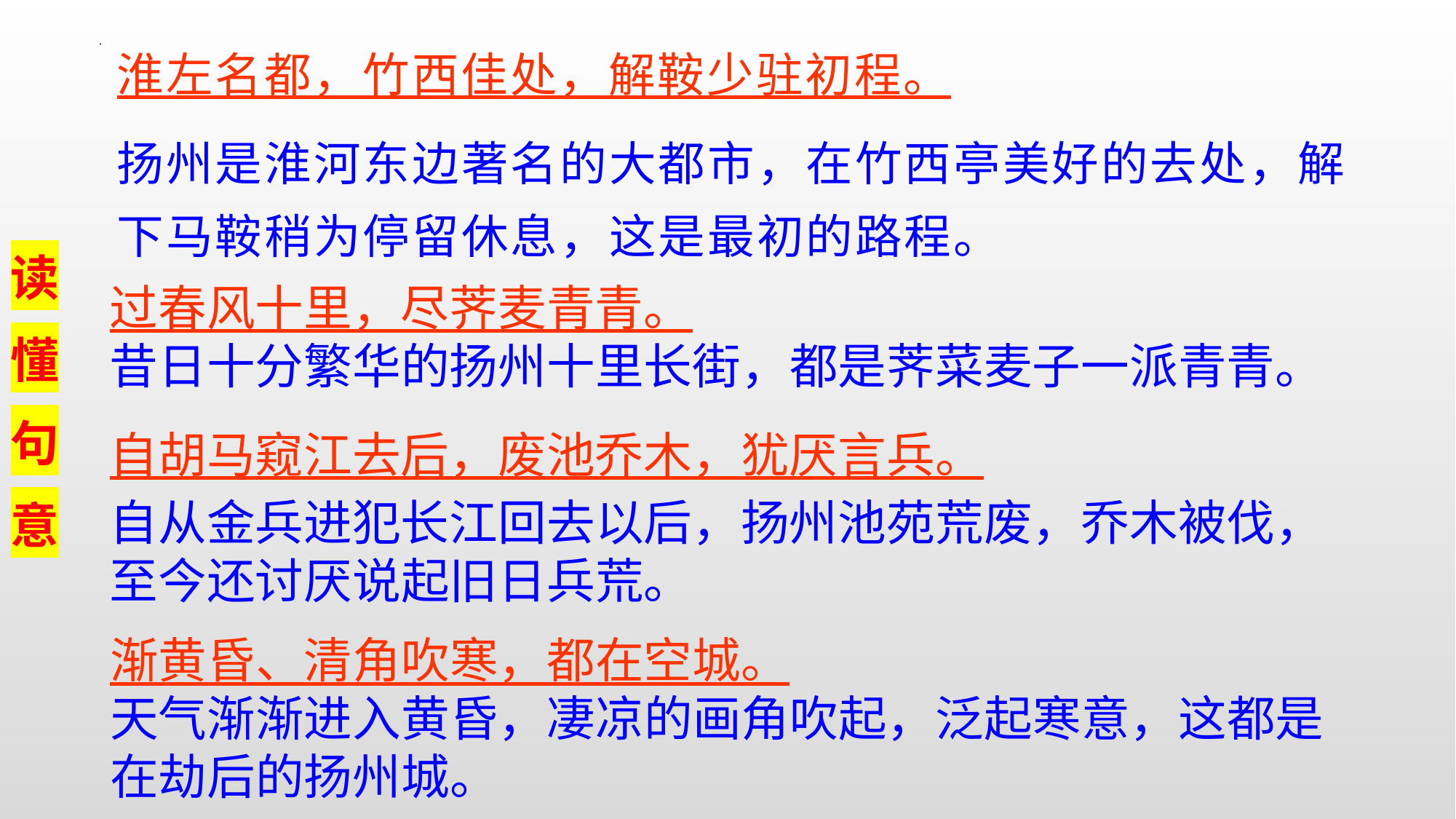

淮左名都，竹西佳处，解鞍少驻初程。
扬州是淮河东边著名的大都市，在竹西亭美好的去处，解下马鞍稍为停留休息，这是最初的路程。

读
懂
句
意
过春风十里，尽荠麦青青。
昔日十分繁华的扬州十里长街，都是荠菜麦子一派青青。

自胡马窥江去后，废池乔木，犹厌言兵。
自从金兵进犯长江回去以后，扬州池苑荒废，乔木被伐，至今还讨厌说起旧日兵荒。

渐黄昏、清角吹寒，都在空城。
天气渐渐进入黄昏，凄凉的画角吹起，泛起寒意，这都是在劫后的扬州城。